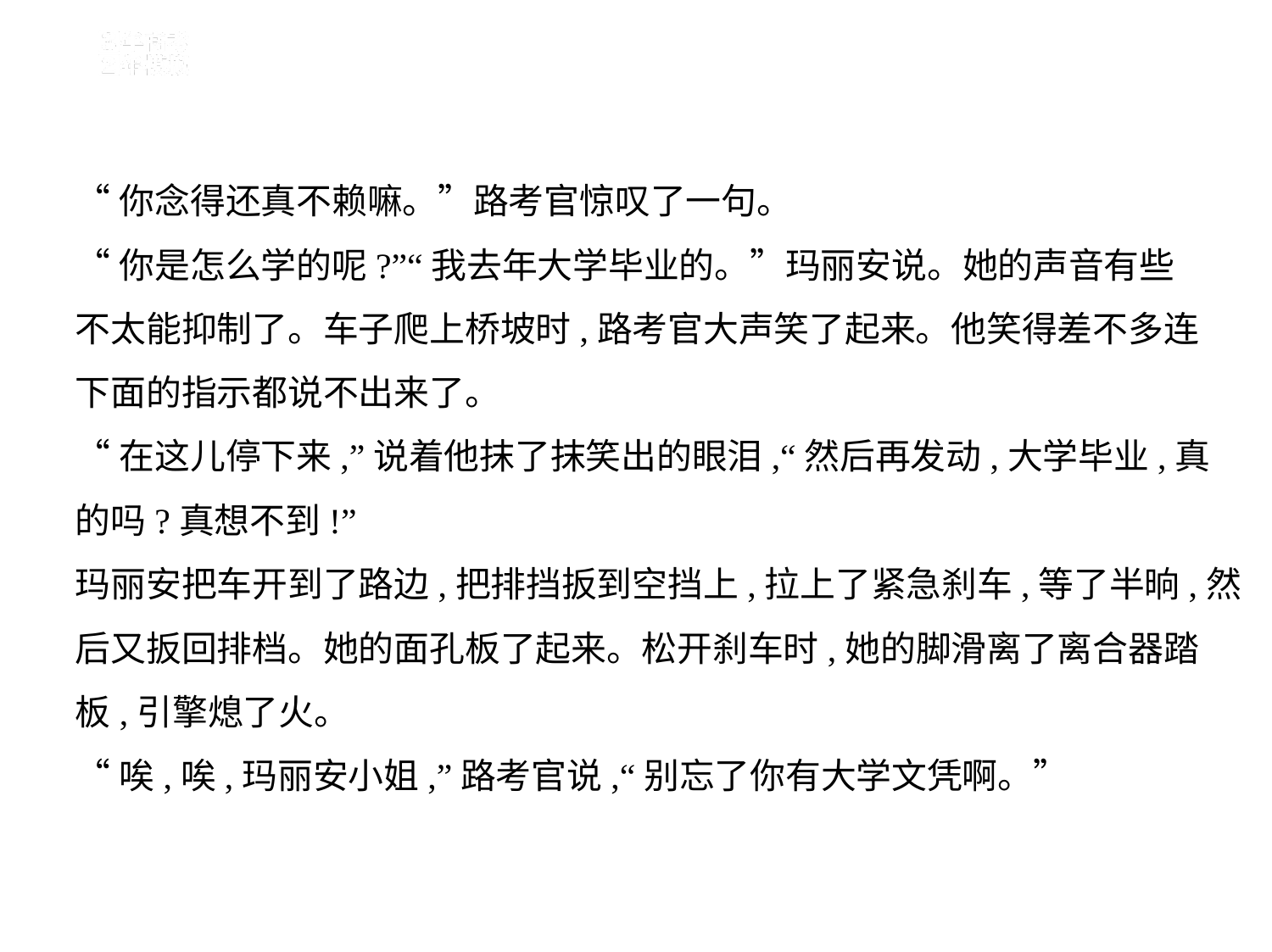

“你念得还真不赖嘛。”路考官惊叹了一句。
“你是怎么学的呢?”“我去年大学毕业的。”玛丽安说。她的声音有些
不太能抑制了。车子爬上桥坡时,路考官大声笑了起来。他笑得差不多连
下面的指示都说不出来了。
“在这儿停下来,”说着他抹了抹笑出的眼泪,“然后再发动,大学毕业,真
的吗?真想不到!”
玛丽安把车开到了路边,把排挡扳到空挡上,拉上了紧急刹车,等了半晌,然
后又扳回排档。她的面孔板了起来。松开刹车时,她的脚滑离了离合器踏
板,引擎熄了火。
“唉,唉,玛丽安小姐,”路考官说,“别忘了你有大学文凭啊。”